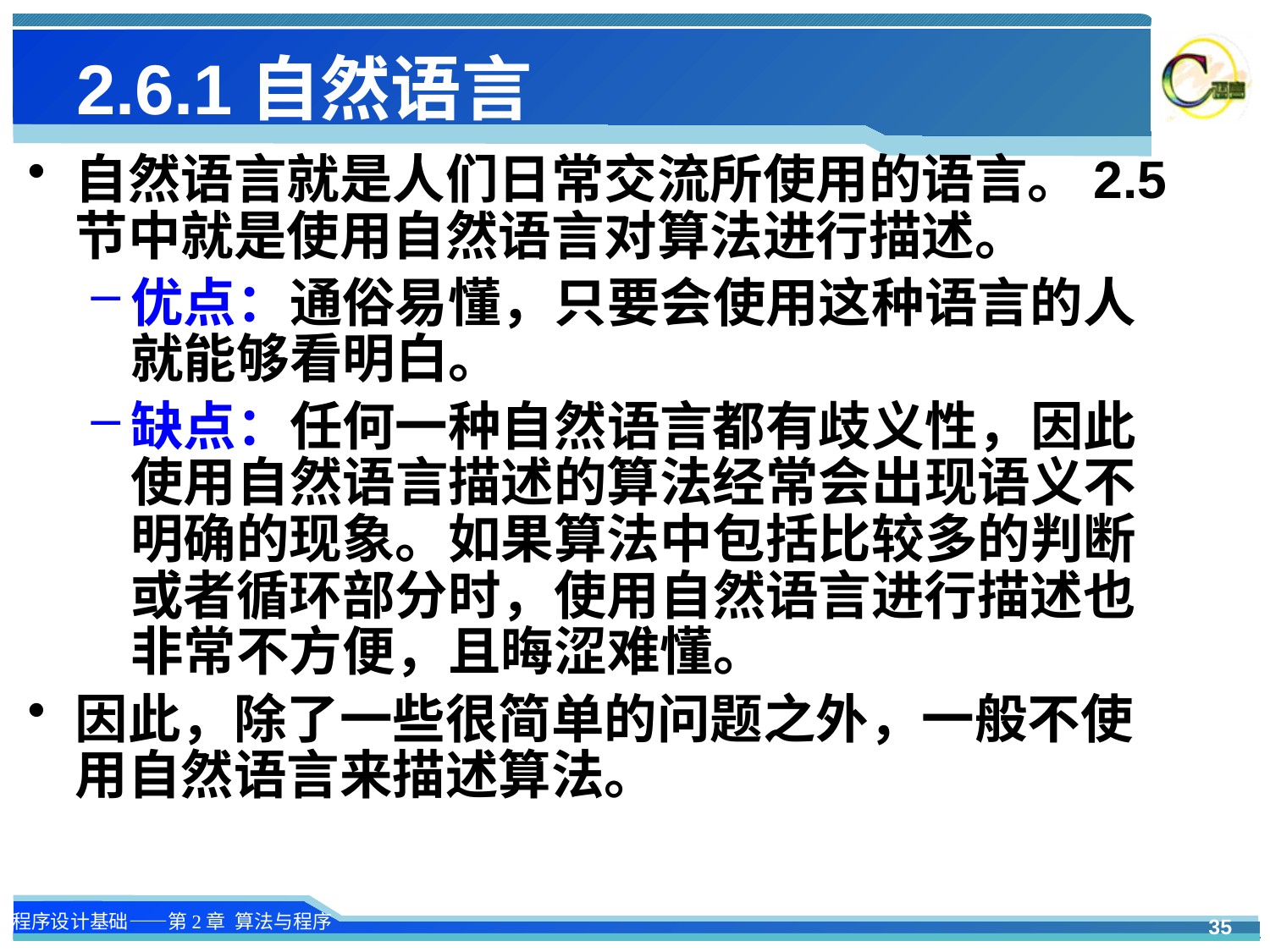

# 2.6.1自然语言
自然语言就是人们日常交流所使用的语言。2.5节中就是使用自然语言对算法进行描述。
优点：通俗易懂，只要会使用这种语言的人就能够看明白。
缺点：任何一种自然语言都有歧义性，因此使用自然语言描述的算法经常会出现语义不明确的现象。如果算法中包括比较多的判断或者循环部分时，使用自然语言进行描述也非常不方便，且晦涩难懂。
因此，除了一些很简单的问题之外，一般不使用自然语言来描述算法。
35